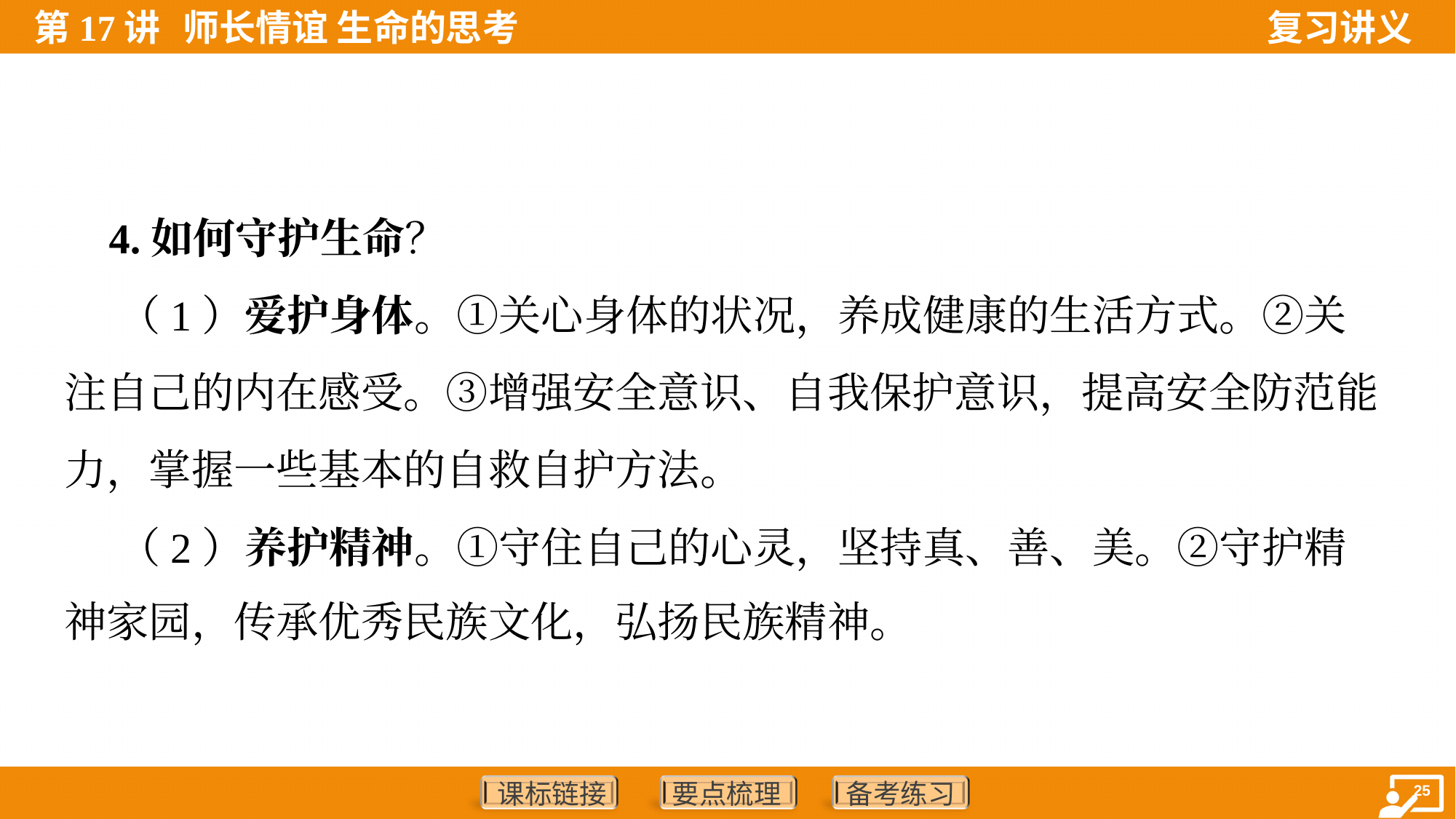

4.如何守护生命？
    （1）爱护身体。①关心身体的状况，养成健康的生活方式。②关
注自己的内在感受。③增强安全意识、自我保护意识，提高安全防范能
力，掌握一些基本的自救自护方法。
    （2）养护精神。①守住自己的心灵，坚持真、善、美。②守护精
神家园，传承优秀民族文化，弘扬民族精神。